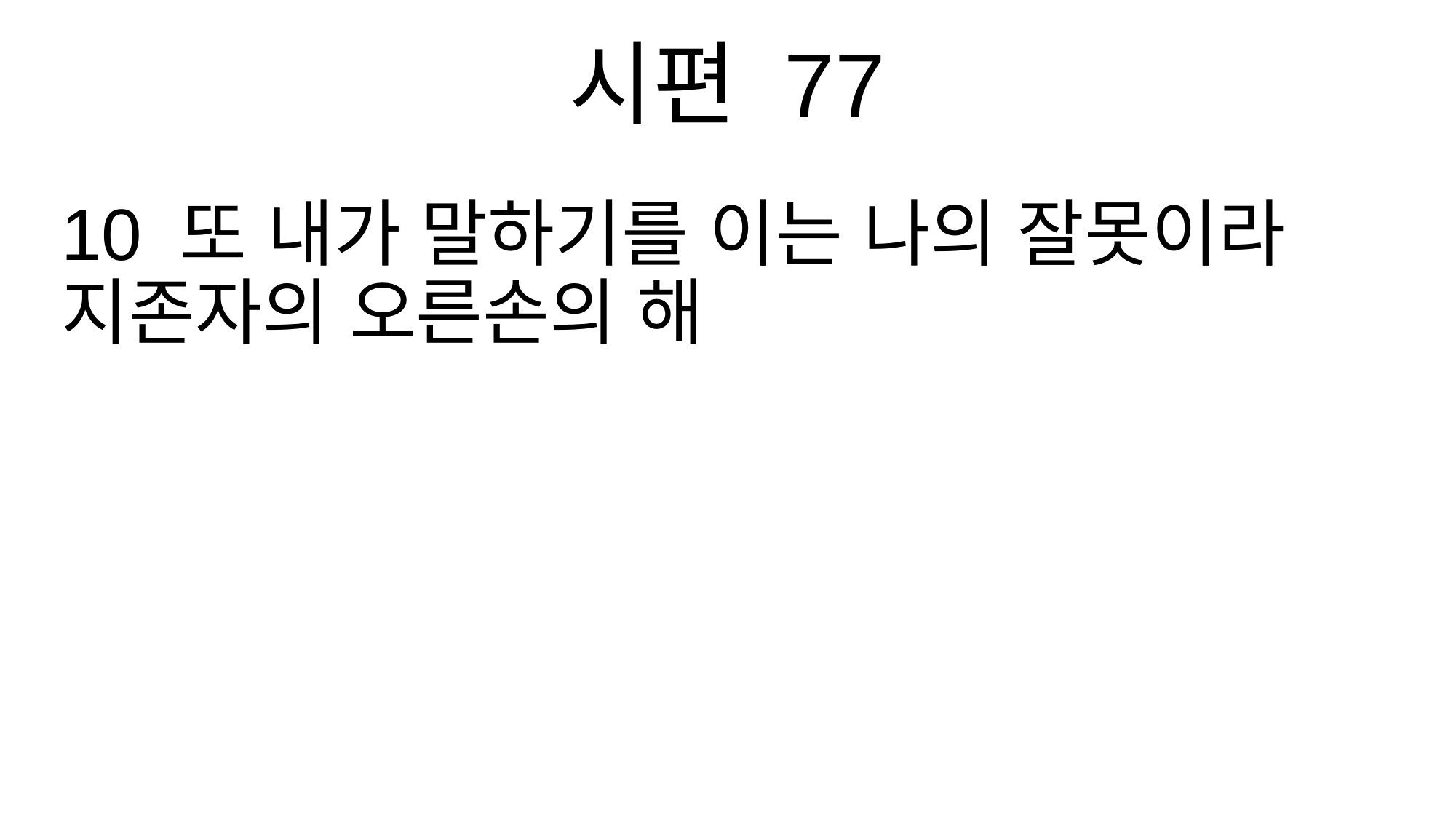

시편 77
10 또 내가 말하기를 이는 나의 잘못이라 지존자의 오른손의 해